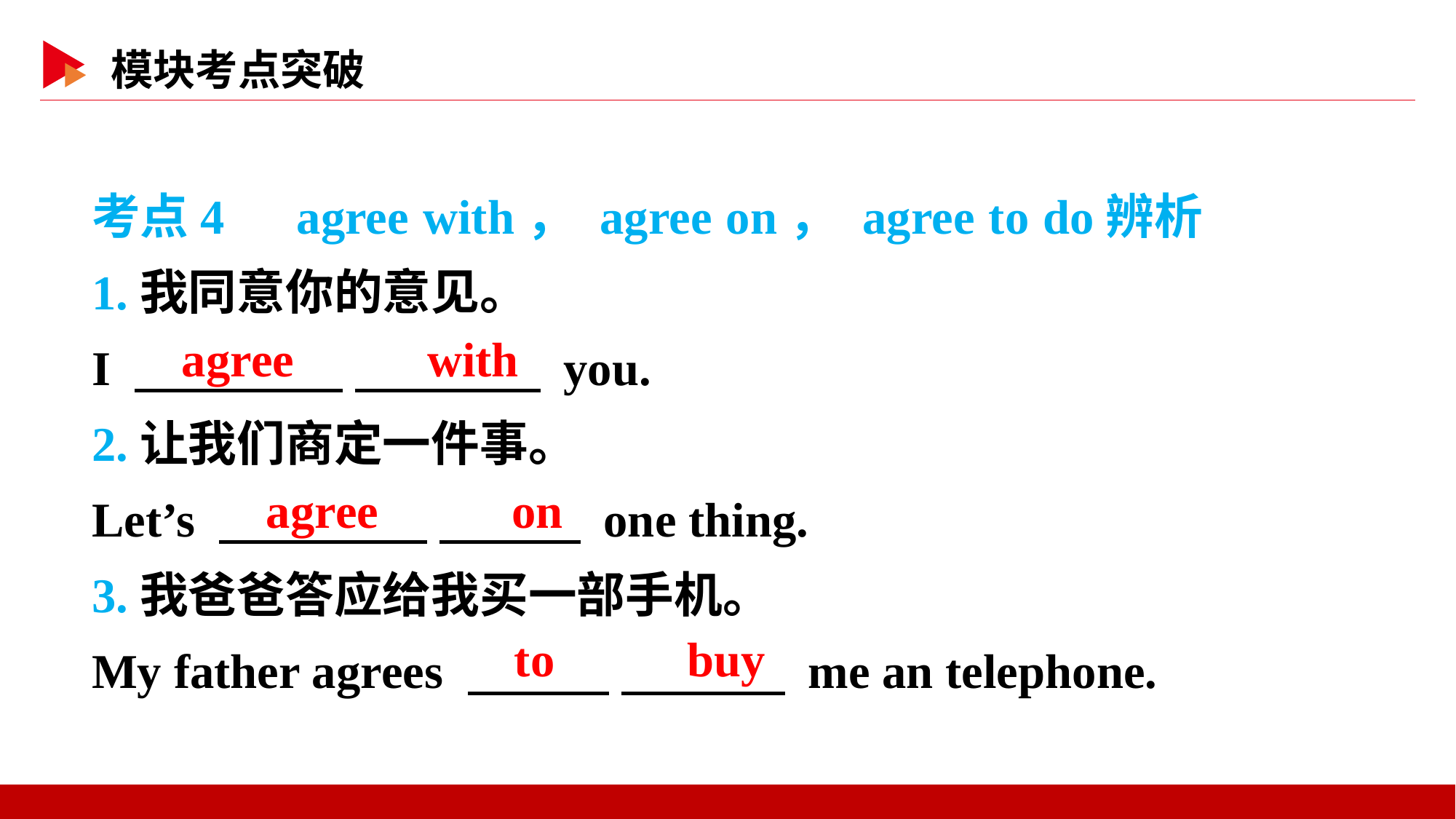

考点4　agree with， agree on， agree to do辨析
1.我同意你的意见。
I 　          　 　        　 you.
2.让我们商定一件事。
Let’s 　          　 　    　 one thing.
3.我爸爸答应给我买一部手机。
My father agrees 　    　 　      　 me an telephone.
　agree　 　with
　agree　 　on
　to　 　buy